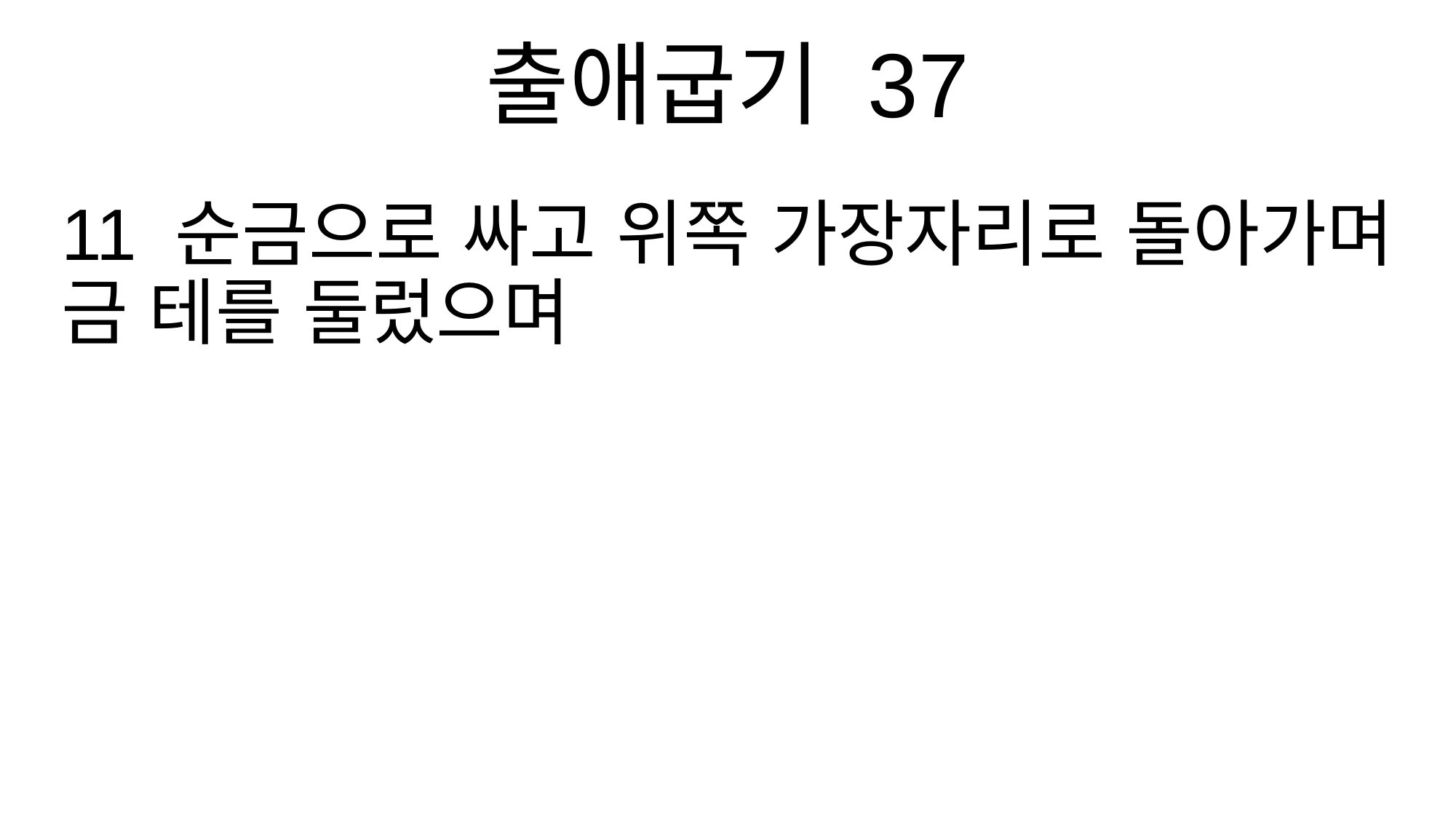

출애굽기 37
11 순금으로 싸고 위쪽 가장자리로 돌아가며 금 테를 둘렀으며